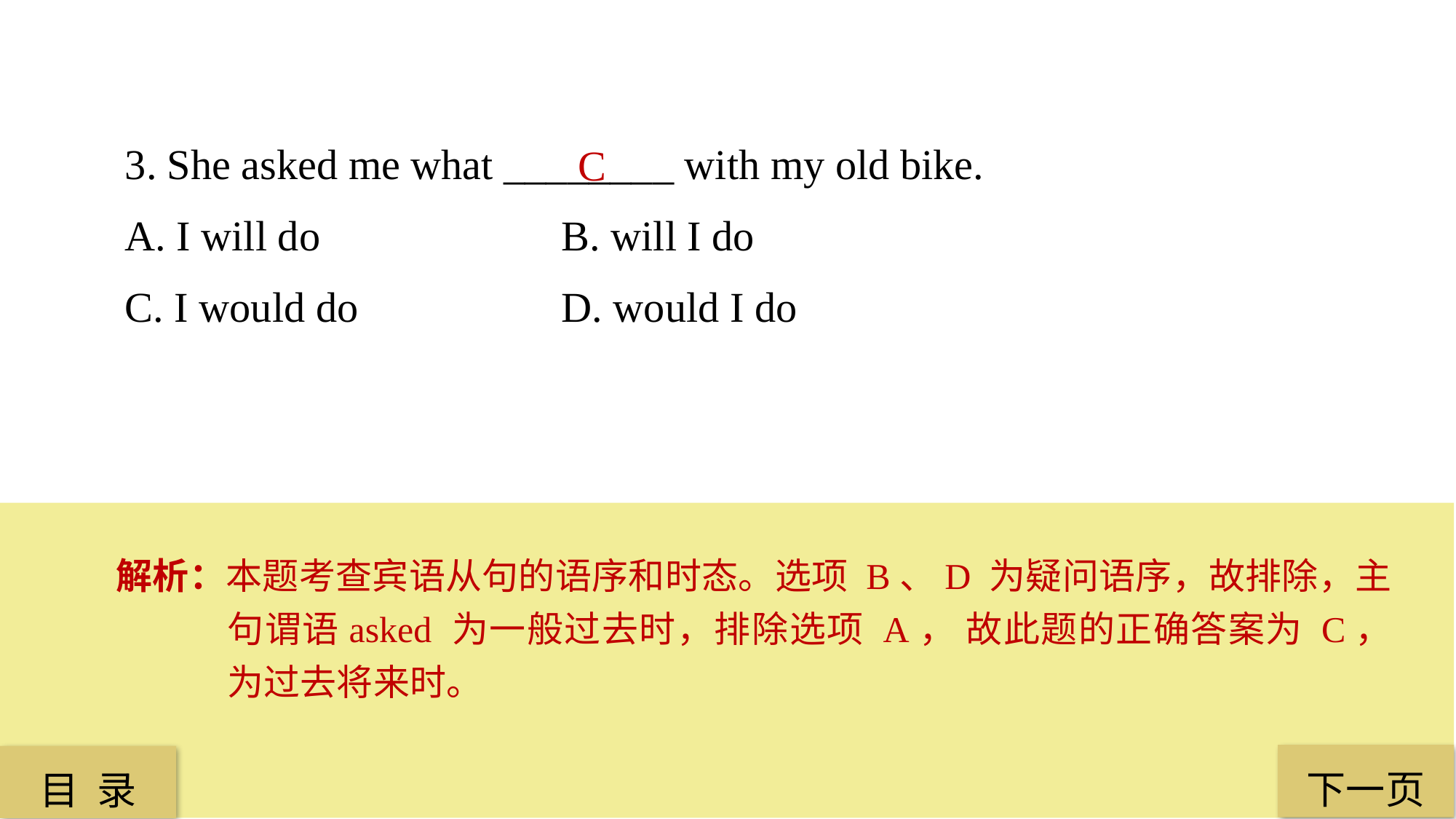

3. She asked me what ________ with my old bike.
A. I will do 			B. will I do
C. I would do 		D. would I do
C
解析：本题考查宾语从句的语序和时态。选项 B、D 为疑问语序，故排除，主句谓语asked 为一般过去时，排除选项 A， 故此题的正确答案为 C，为过去将来时。